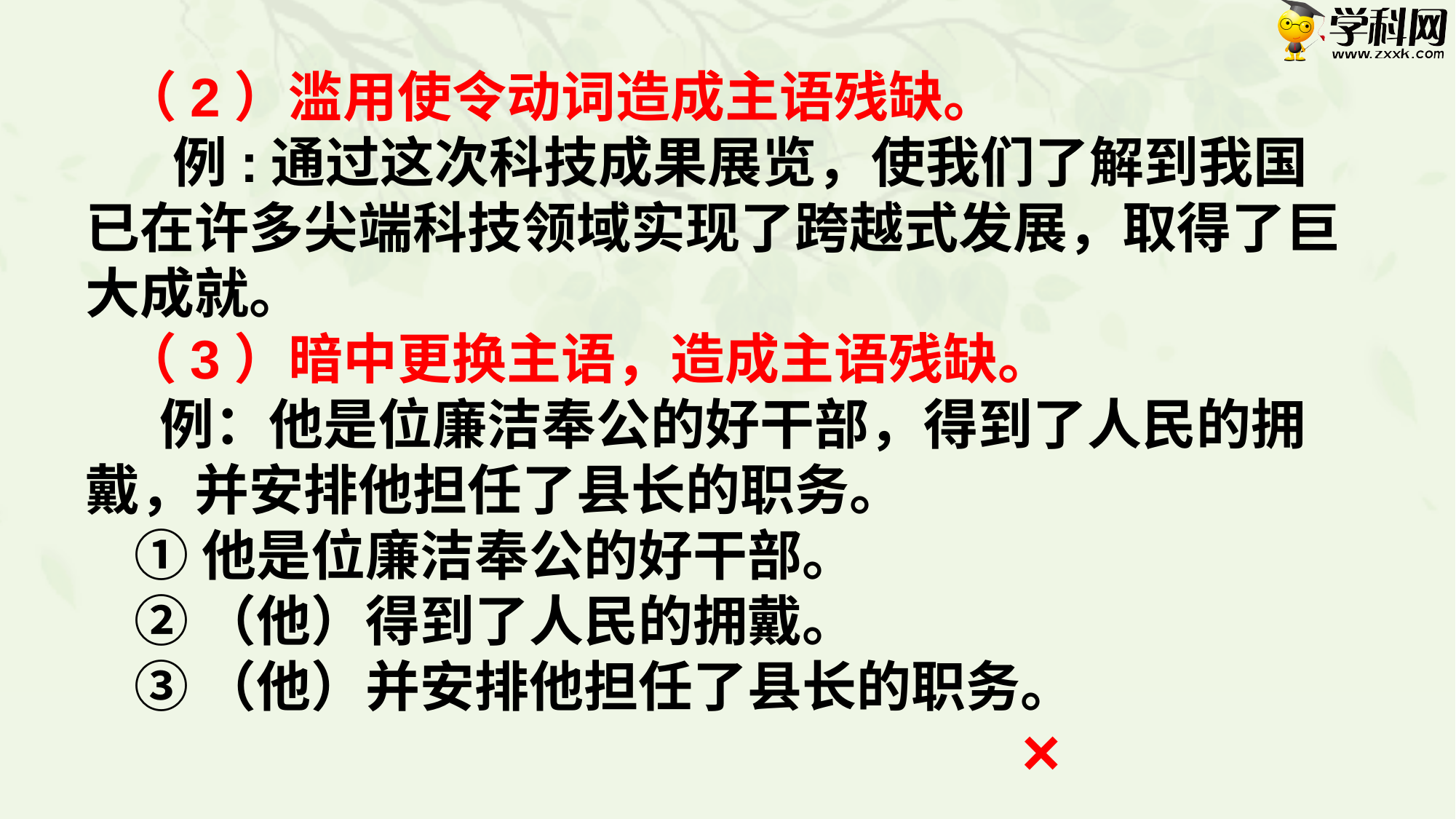

（2）滥用使令动词造成主语残缺。
      例:通过这次科技成果展览，使我们了解到我国已在许多尖端科技领域实现了跨越式发展，取得了巨大成就。
  （3）暗中更换主语，造成主语残缺。
     例：他是位廉洁奉公的好干部，得到了人民的拥戴，并安排他担任了县长的职务。
    ①他是位廉洁奉公的好干部。
    ②（他）得到了人民的拥戴。
    ③（他）并安排他担任了县长的职务。
×